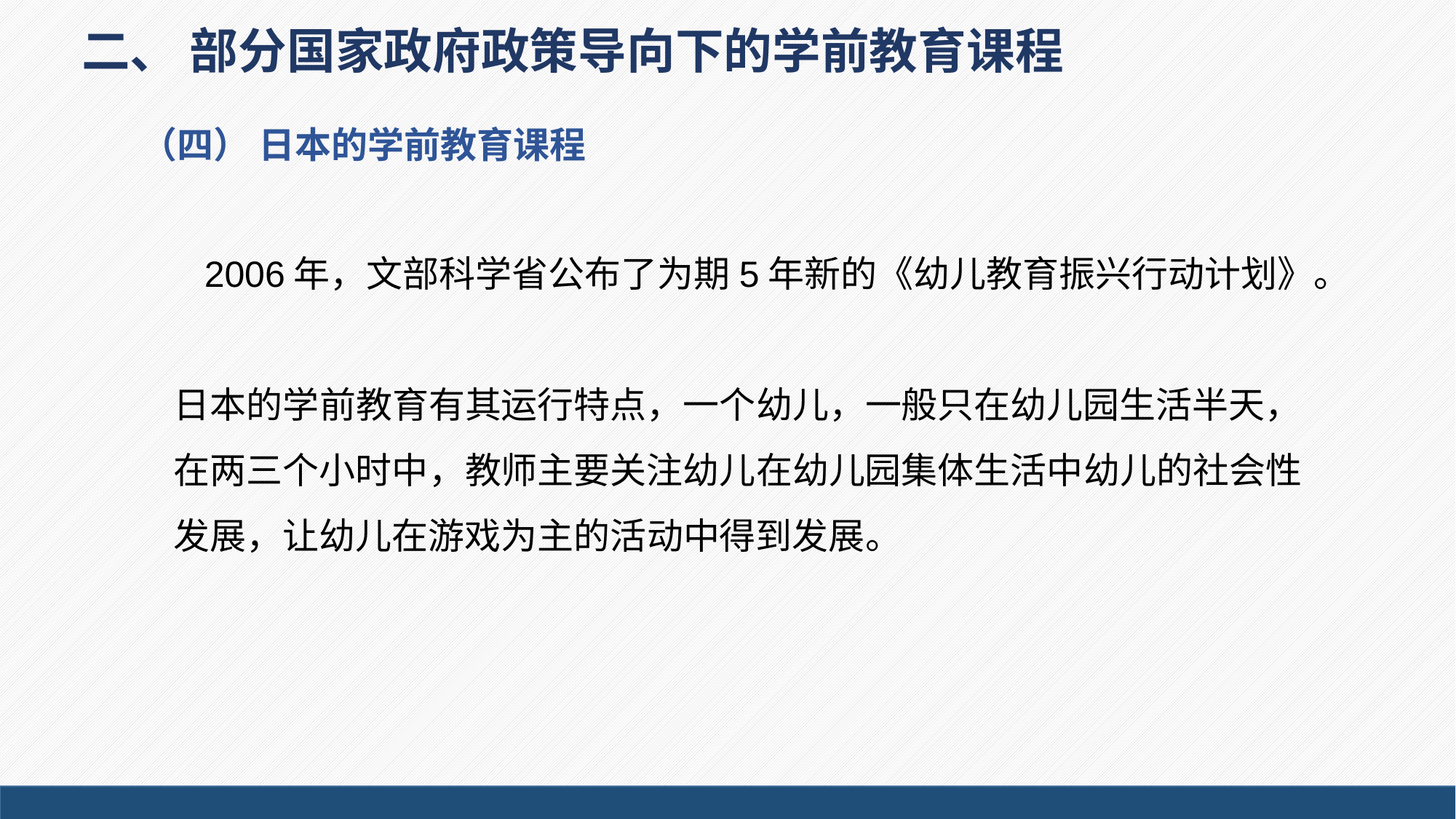

二、 部分国家政府政策导向下的学前教育课程
（四） 日本的学前教育课程
   2006年，文部科学省公布了为期5年新的《幼儿教育振兴行动计划》。

日本的学前教育有其运行特点，一个幼儿，一般只在幼儿园生活半天，在两三个小时中，教师主要关注幼儿在幼儿园集体生活中幼儿的社会性发展，让幼儿在游戏为主的活动中得到发展。